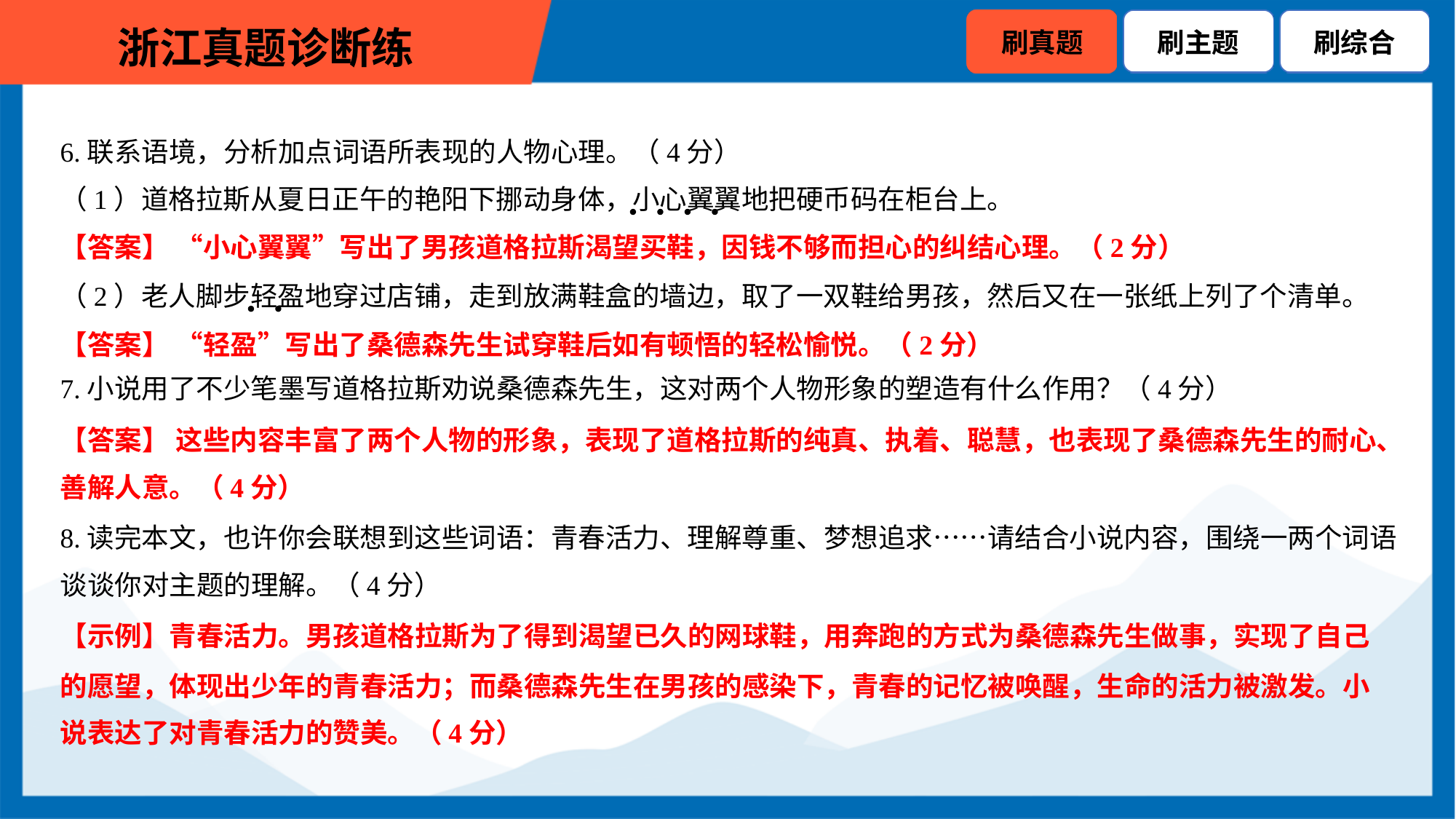

6.联系语境，分析加点词语所表现的人物心理。（4分）
（1）道格拉斯从夏日正午的艳阳下挪动身体，小心翼翼地把硬币码在柜台上。

【答案】 “小心翼翼”写出了男孩道格拉斯渴望买鞋，因钱不够而担心的纠结心理。（2分）
（2）老人脚步轻盈地穿过店铺，走到放满鞋盒的墙边，取了一双鞋给男孩，然后又在一张纸上列了个清单。

【答案】 “轻盈”写出了桑德森先生试穿鞋后如有顿悟的轻松愉悦。（2分）
7.小说用了不少笔墨写道格拉斯劝说桑德森先生，这对两个人物形象的塑造有什么作用？（4分）
【答案】 这些内容丰富了两个人物的形象，表现了道格拉斯的纯真、执着、聪慧，也表现了桑德森先生的耐心、
善解人意。（4分）
8.读完本文，也许你会联想到这些词语：青春活力、理解尊重、梦想追求……请结合小说内容，围绕一两个词语
谈谈你对主题的理解。（4分）
【示例】青春活力。男孩道格拉斯为了得到渴望已久的网球鞋，用奔跑的方式为桑德森先生做事，实现了自己
的愿望，体现出少年的青春活力；而桑德森先生在男孩的感染下，青春的记忆被唤醒，生命的活力被激发。小
说表达了对青春活力的赞美。（4分）